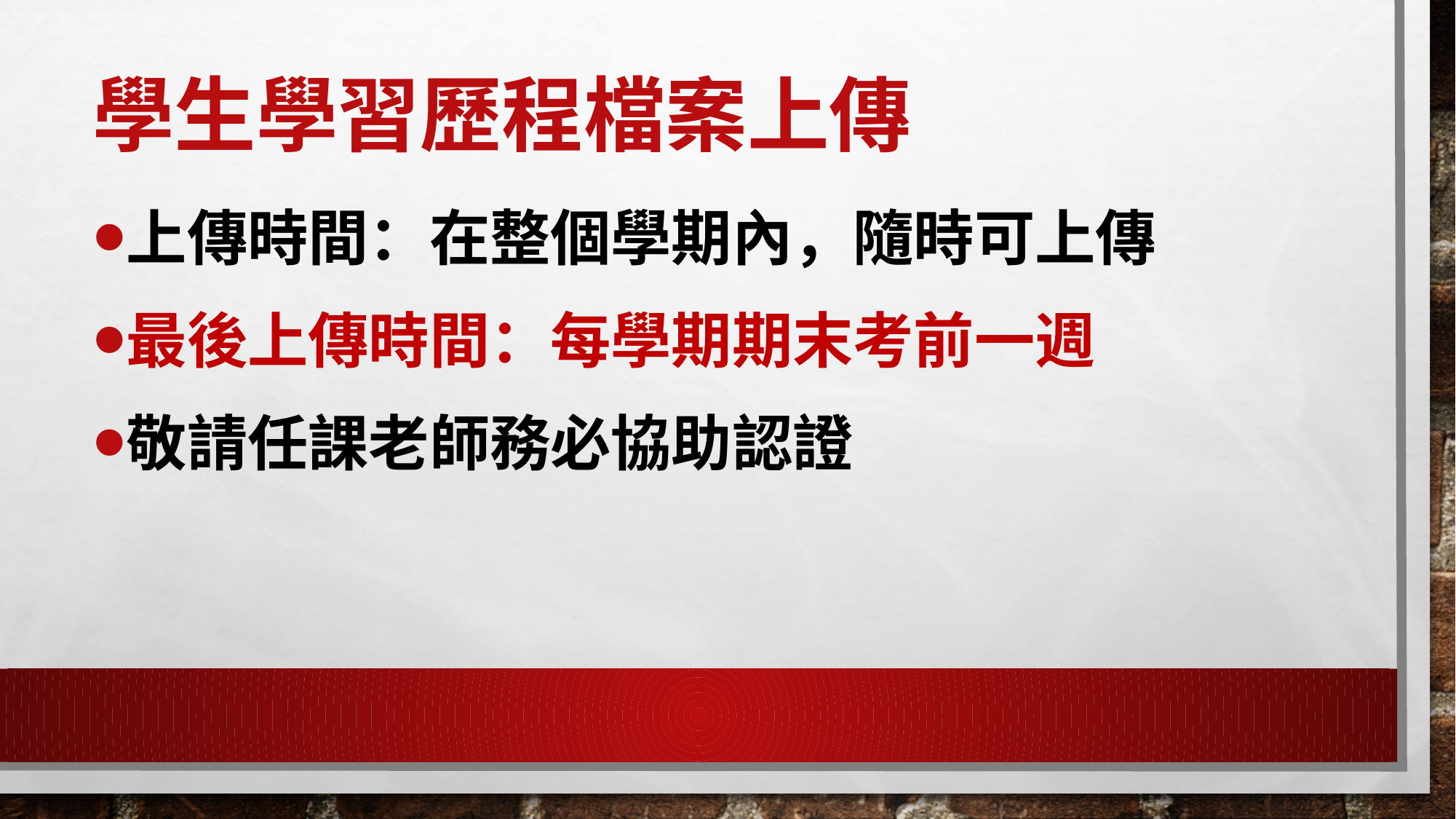

# 學生學習歷程檔案上傳
上傳時間：在整個學期內，隨時可上傳
最後上傳時間：每學期期末考前一週
敬請任課老師務必協助認證